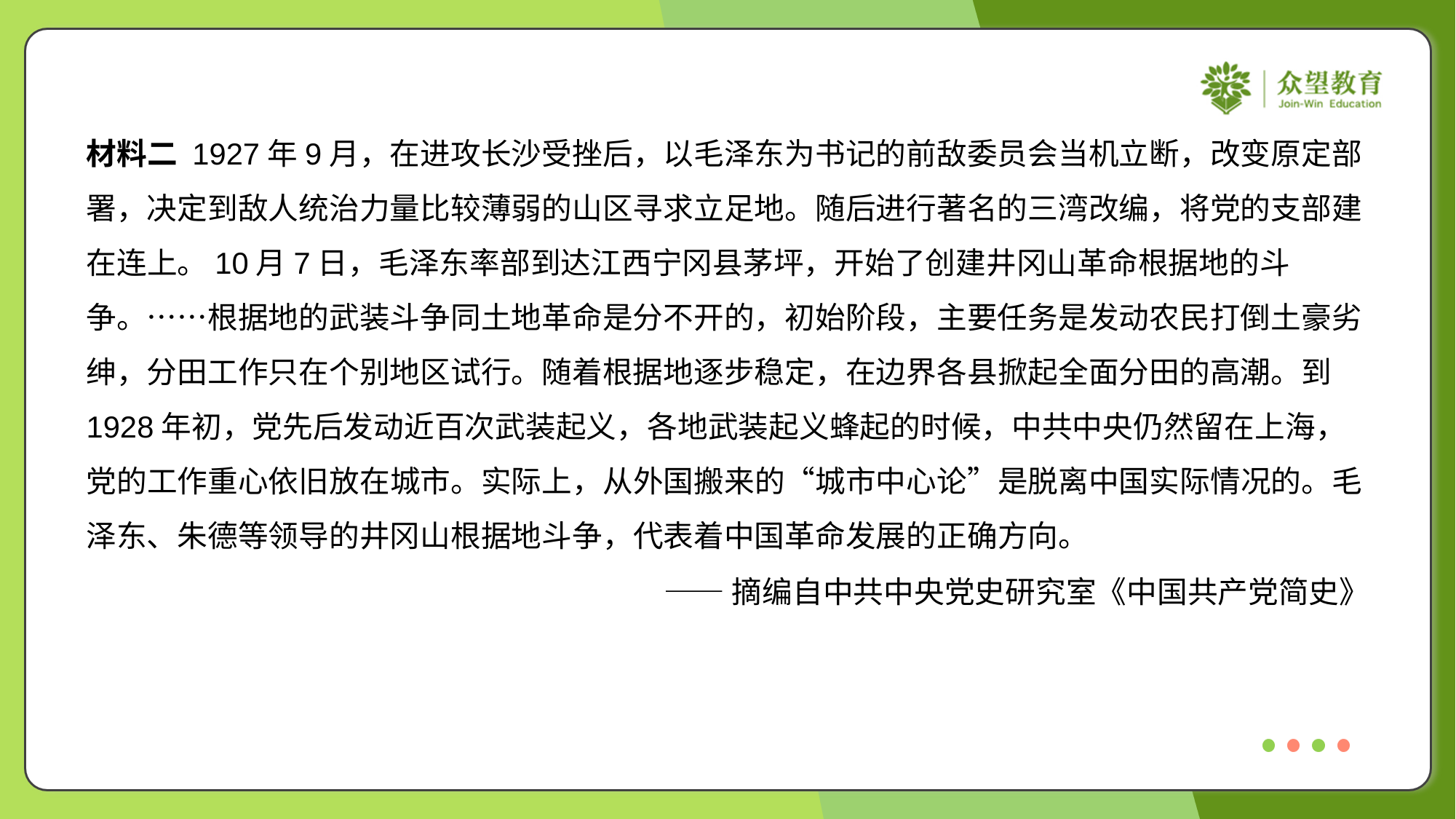

材料二 1927年9月，在进攻长沙受挫后，以毛泽东为书记的前敌委员会当机立断，改变原定部
署，决定到敌人统治力量比较薄弱的山区寻求立足地。随后进行著名的三湾改编，将党的支部建
在连上。10月7日，毛泽东率部到达江西宁冈县茅坪，开始了创建井冈山革命根据地的斗
争。……根据地的武装斗争同土地革命是分不开的，初始阶段，主要任务是发动农民打倒土豪劣
绅，分田工作只在个别地区试行。随着根据地逐步稳定，在边界各县掀起全面分田的高潮。到
1928年初，党先后发动近百次武装起义，各地武装起义蜂起的时候，中共中央仍然留在上海，
党的工作重心依旧放在城市。实际上，从外国搬来的“城市中心论”是脱离中国实际情况的。毛
泽东、朱德等领导的井冈山根据地斗争，代表着中国革命发展的正确方向。
——摘编自中共中央党史研究室《中国共产党简史》